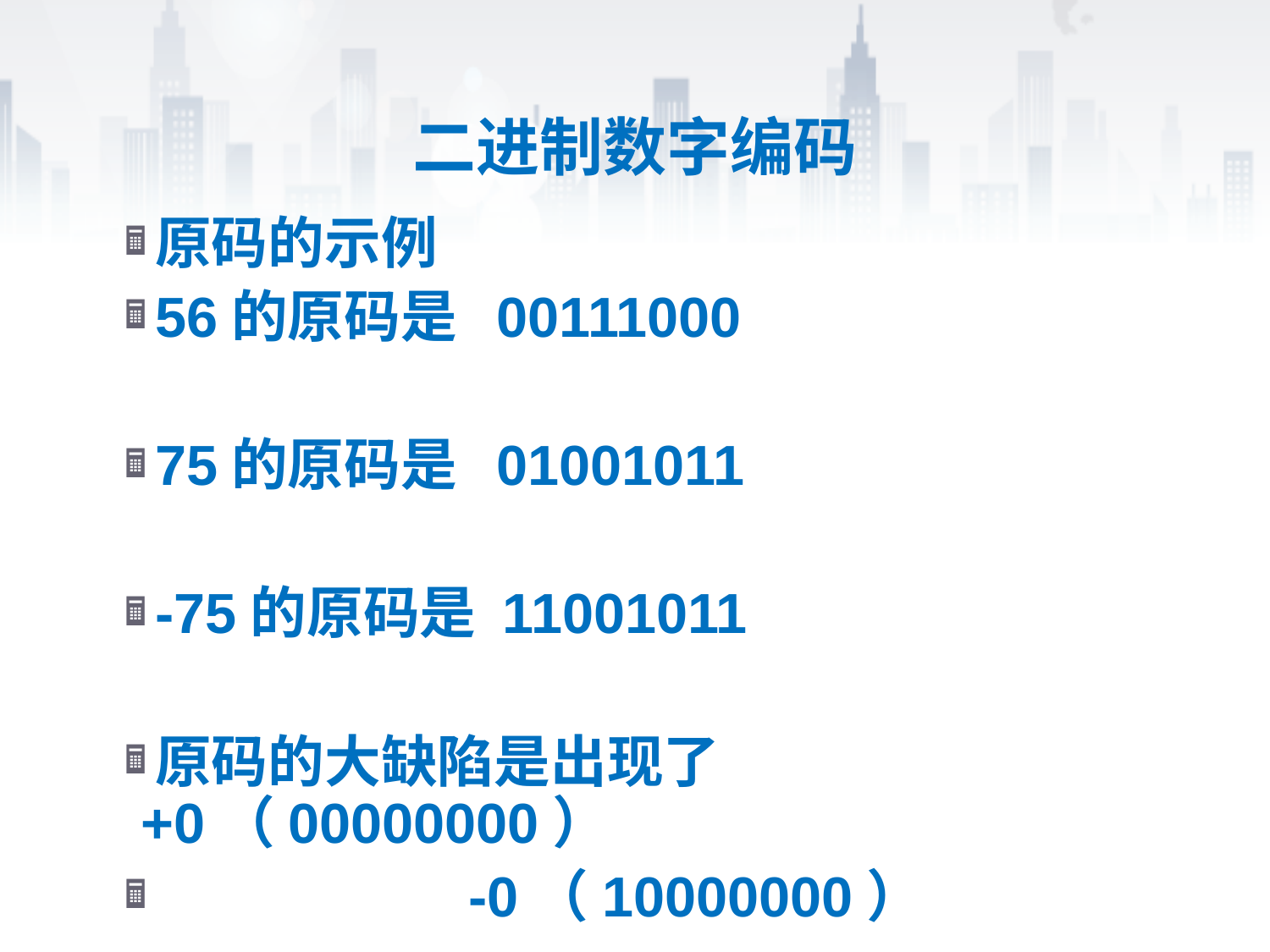

# 二进制数字编码
原码的示例
56的原码是  00111000

75的原码是  01001011

-75的原码是 11001011

原码的大缺陷是出现了+0（00000000）
                    -0（10000000）